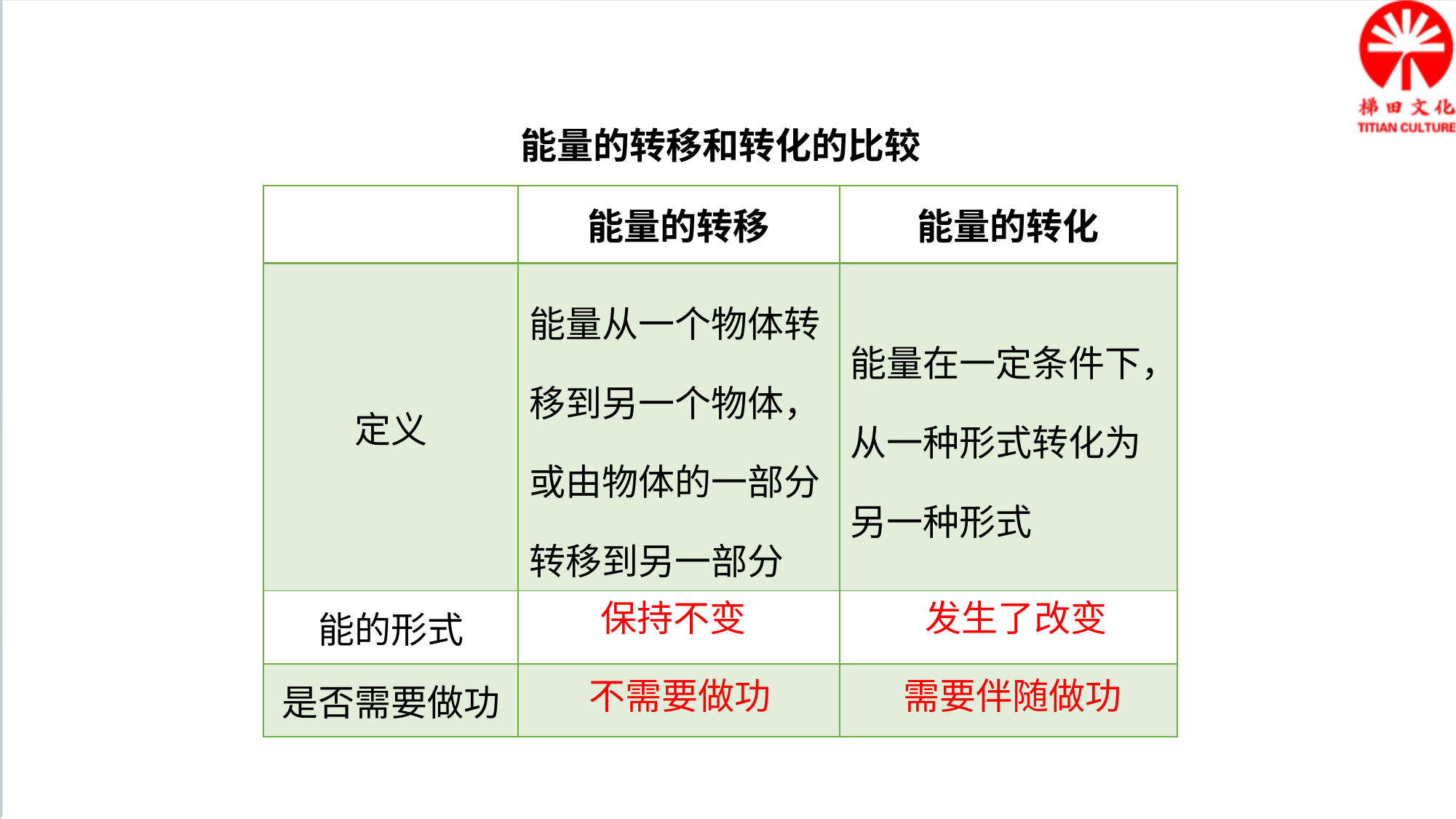

能量的转移和转化的比较
|  | 能量的转移 | 能量的转化 |
| --- | --- | --- |
| 定义 | 能量从一个物体转移到另一个物体，或由物体的一部分转移到另一部分 | 能量在一定条件下，从一种形式转化为另一种形式 |
| 能的形式 |  |  |
| 是否需要做功 |  |  |
保持不变
发生了改变
不需要做功
需要伴随做功